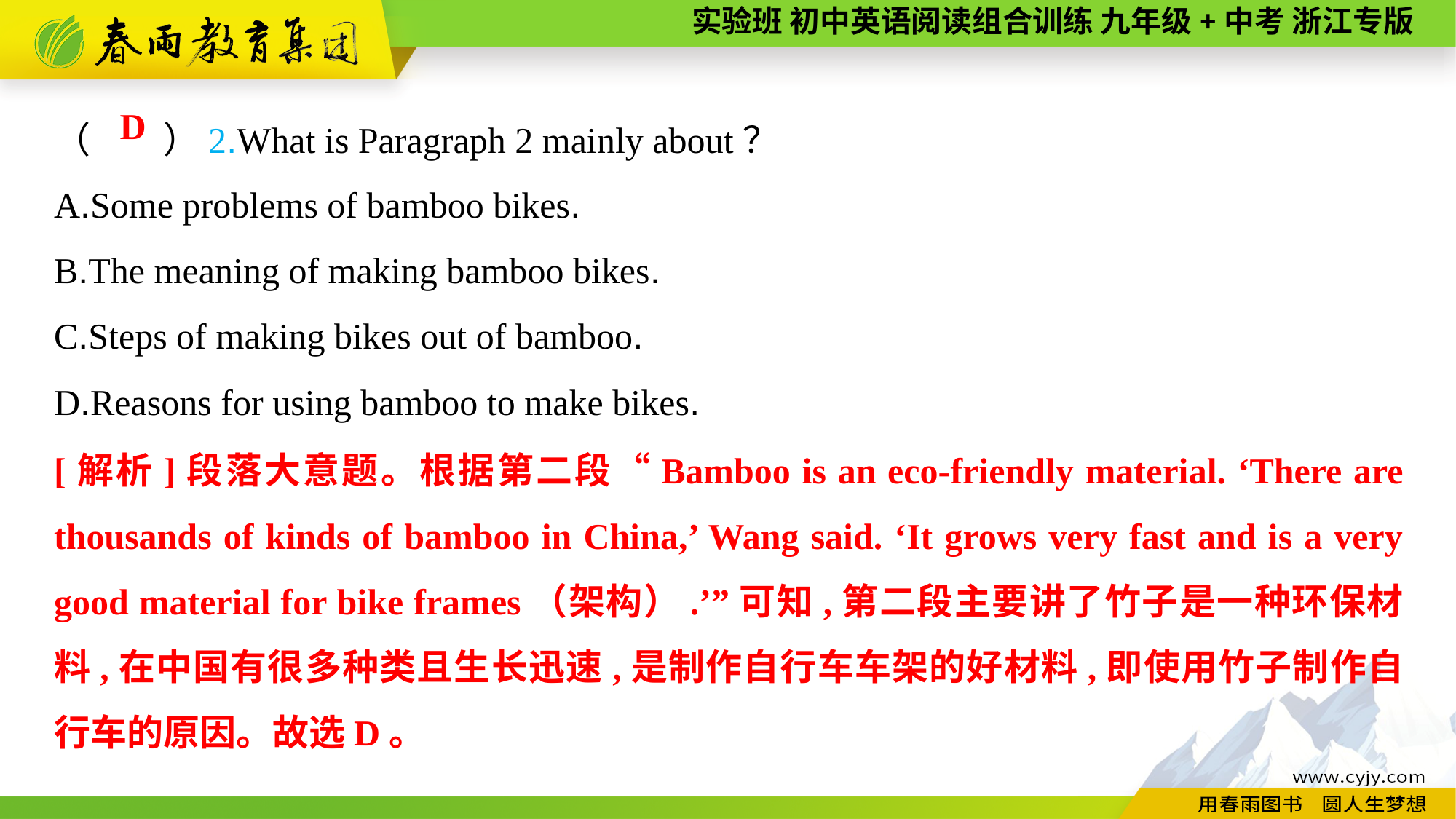

（　　）2.What is Paragraph 2 mainly about？
A.Some problems of bamboo bikes.
B.The meaning of making bamboo bikes.
C.Steps of making bikes out of bamboo.
D.Reasons for using bamboo to make bikes.
D
[解析]段落大意题。根据第二段“Bamboo is an eco-friendly material. ‘There are thousands of kinds of bamboo in China,’ Wang said. ‘It grows very fast and is a very good material for bike frames（架构）.’”可知,第二段主要讲了竹子是一种环保材料,在中国有很多种类且生长迅速,是制作自行车车架的好材料,即使用竹子制作自行车的原因。故选D。